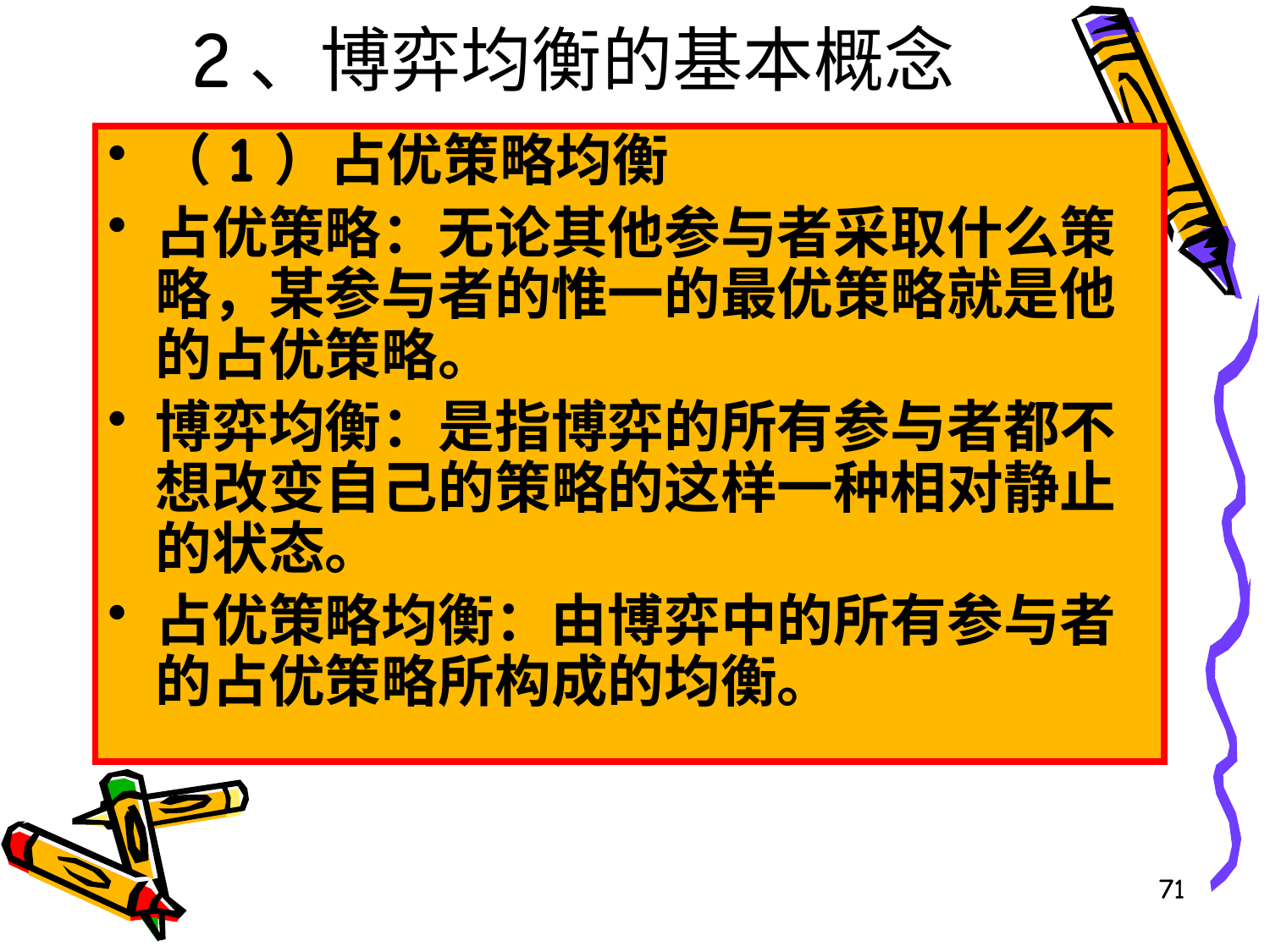

# 2、博弈均衡的基本概念
（1）占优策略均衡
占优策略：无论其他参与者采取什么策略，某参与者的惟一的最优策略就是他的占优策略。
博弈均衡：是指博弈的所有参与者都不想改变自己的策略的这样一种相对静止的状态。
占优策略均衡：由博弈中的所有参与者的占优策略所构成的均衡。
71